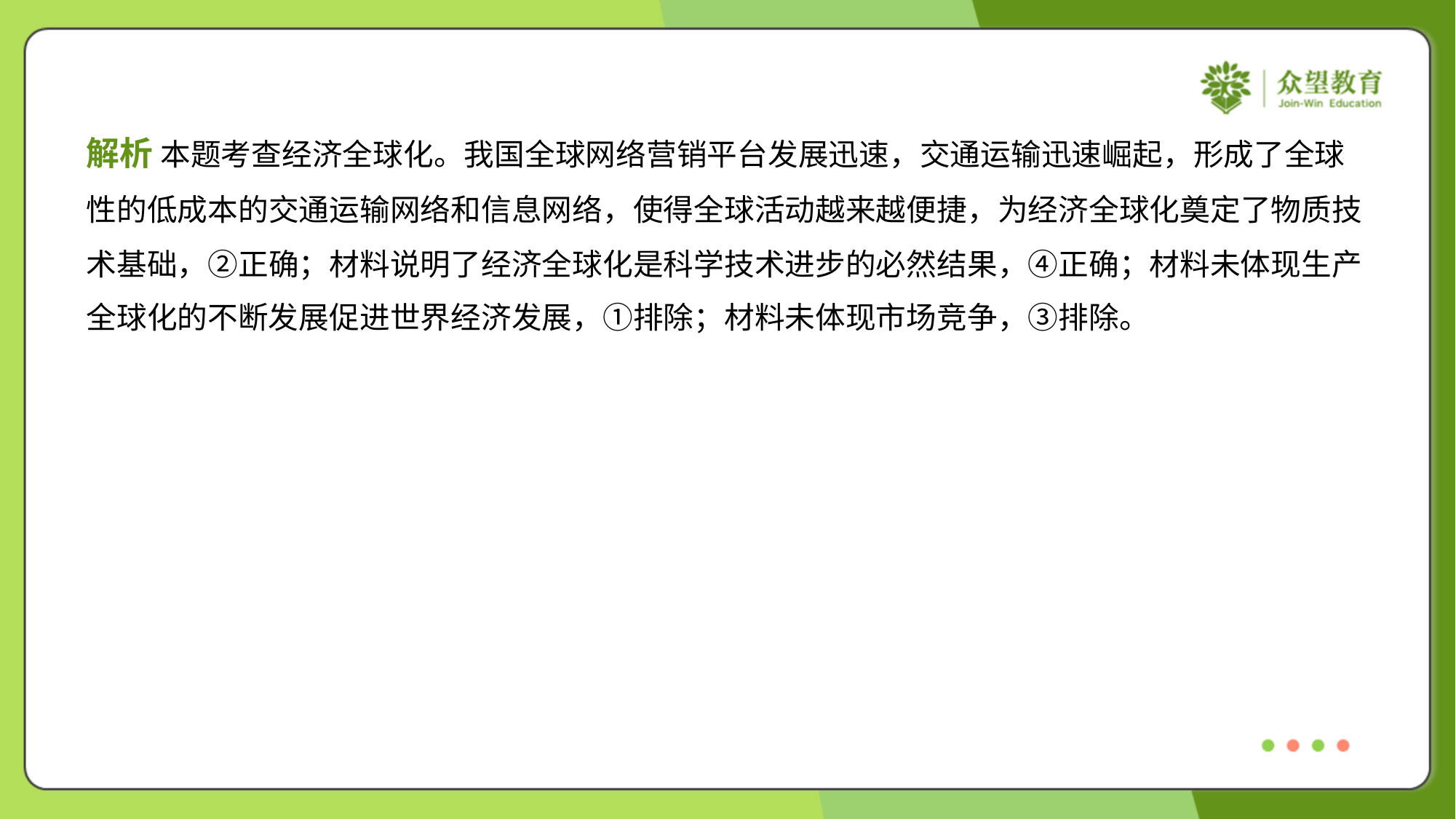

解析 本题考查经济全球化。我国全球网络营销平台发展迅速，交通运输迅速崛起，形成了全球
性的低成本的交通运输网络和信息网络，使得全球活动越来越便捷，为经济全球化奠定了物质技
术基础，②正确；材料说明了经济全球化是科学技术进步的必然结果，④正确；材料未体现生产
全球化的不断发展促进世界经济发展，①排除；材料未体现市场竞争，③排除。